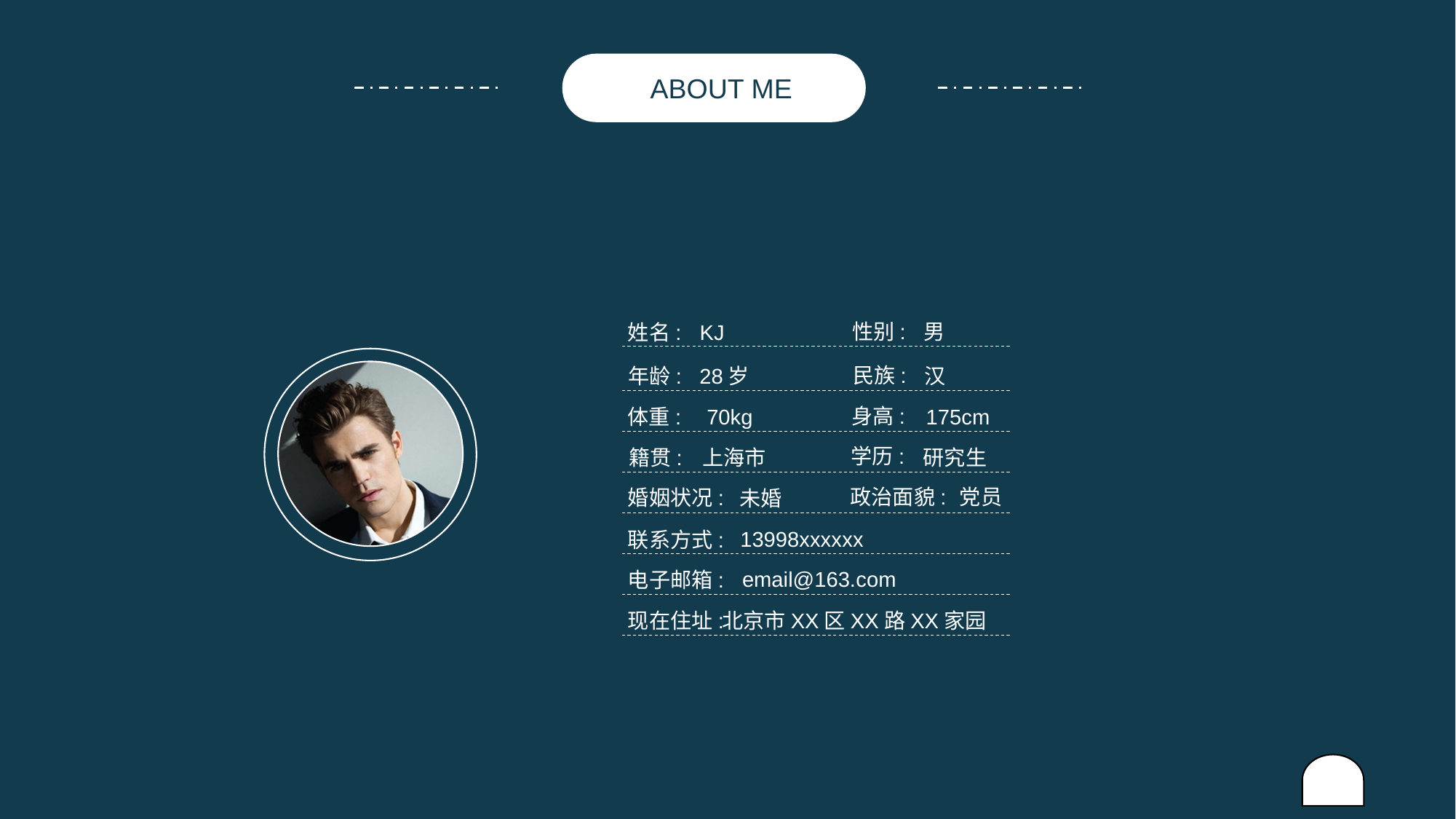

ABOUT ME
性别:
男
姓名:
KJ

民族:
汉
年龄:
28岁

身高:
体重:
70kg
175cm
学历:
籍贯:
上海市
研究生
党员
政治面貌:
婚姻状况:
未婚
13998xxxxxx
联系方式:
email@163.com
电子邮箱:
北京市XX区XX路XX家园
现在住址:
4
yanshifu